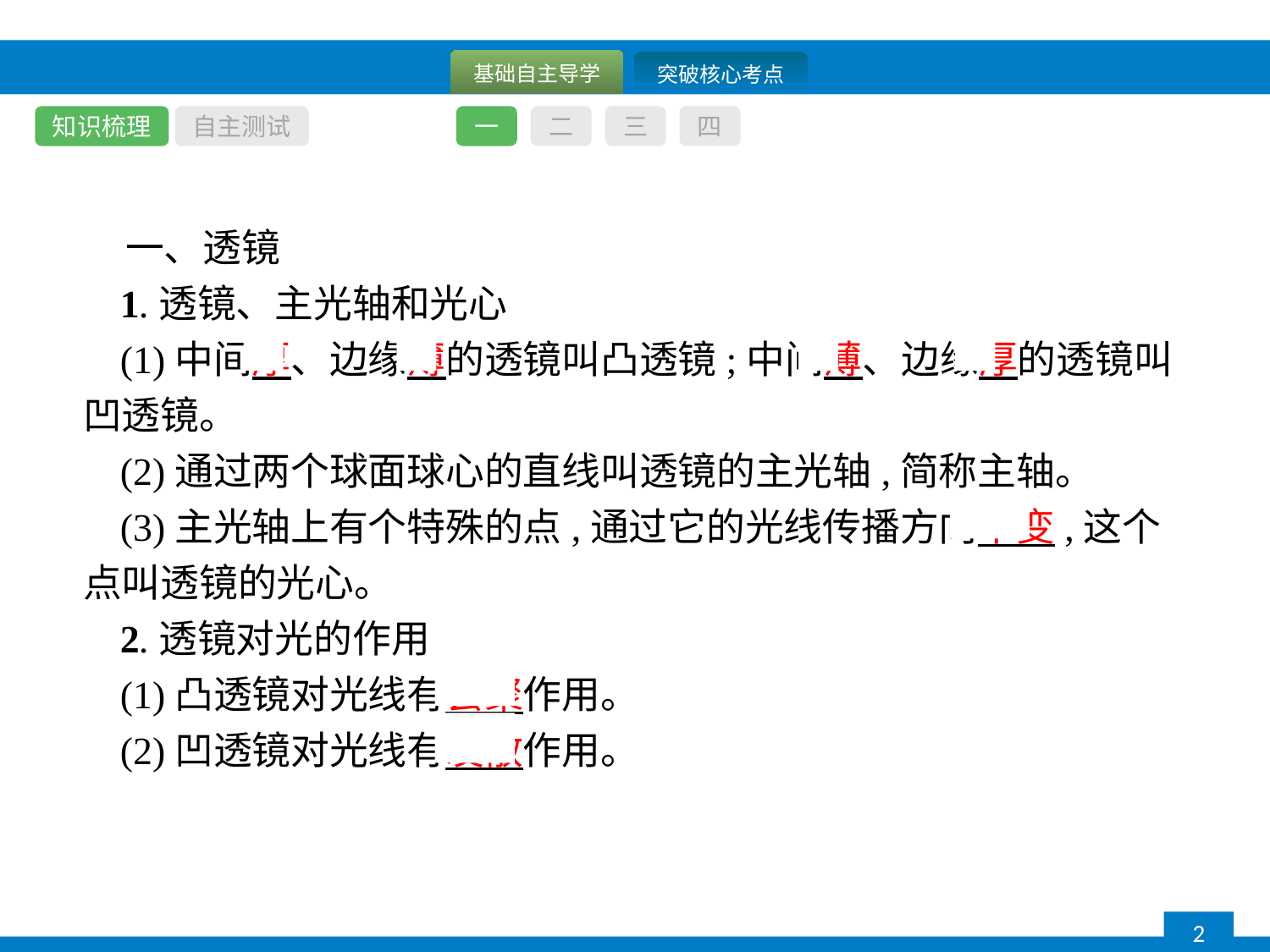

知识梳理
自主测试
一
二
三
四
一、透镜
1.透镜、主光轴和光心
(1)中间厚、边缘薄的透镜叫凸透镜;中间薄、边缘厚的透镜叫凹透镜。
(2)通过两个球面球心的直线叫透镜的主光轴,简称主轴。
(3)主光轴上有个特殊的点,通过它的光线传播方向不变,这个点叫透镜的光心。
2.透镜对光的作用
(1)凸透镜对光线有会聚作用。
(2)凹透镜对光线有发散作用。